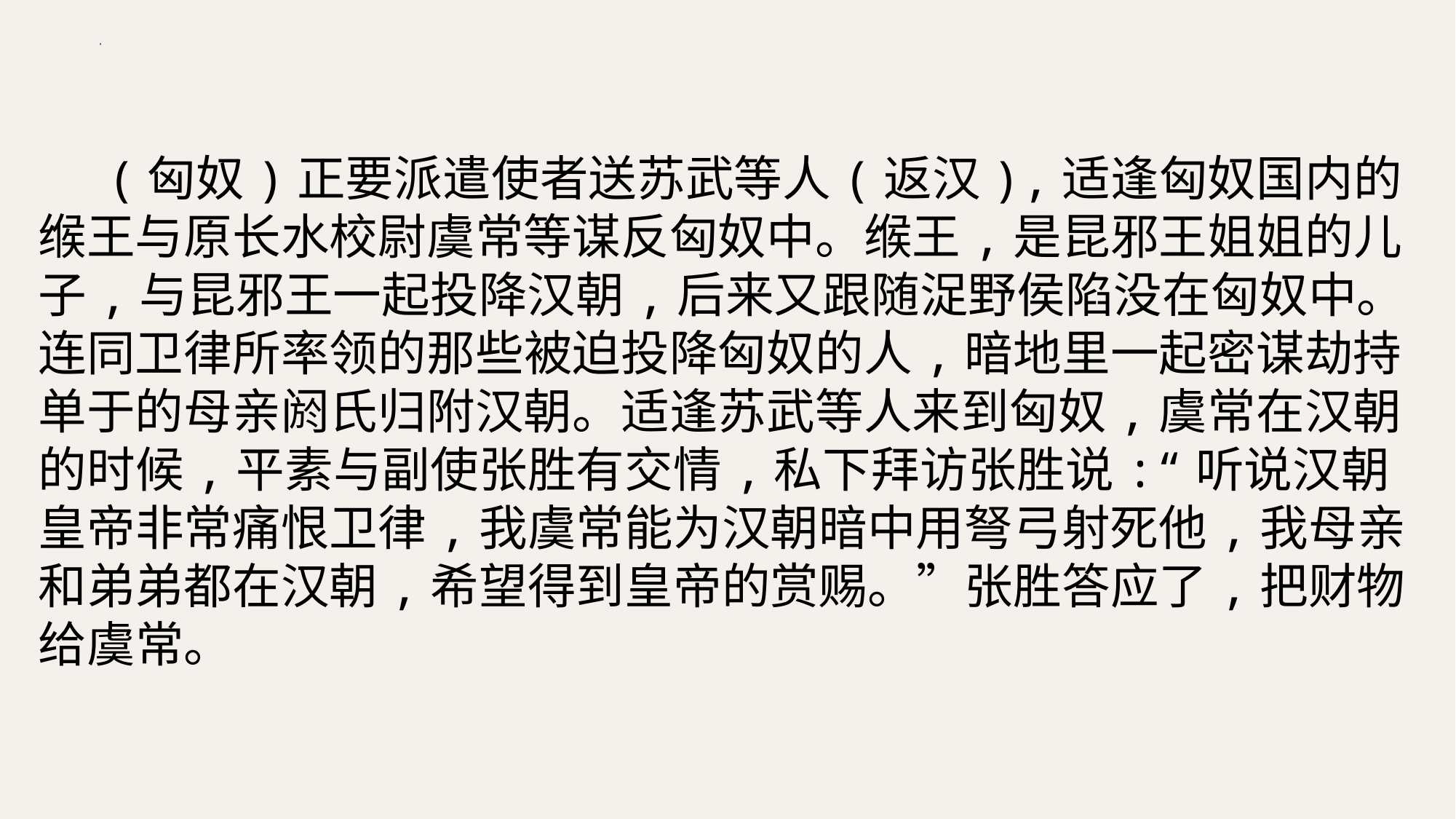

(匈奴)正要派遣使者送苏武等人(返汉),适逢匈奴国内的缑王与原长水校尉虞常等谋反匈奴中。缑王,是昆邪王姐姐的儿子,与昆邪王一起投降汉朝,后来又跟随浞野侯陷没在匈奴中。连同卫律所率领的那些被迫投降匈奴的人,暗地里一起密谋劫持单于的母亲阏氏归附汉朝。适逢苏武等人来到匈奴,虞常在汉朝的时候,平素与副使张胜有交情,私下拜访张胜说:“听说汉朝皇帝非常痛恨卫律,我虞常能为汉朝暗中用弩弓射死他,我母亲和弟弟都在汉朝,希望得到皇帝的赏赐。”张胜答应了,把财物给虞常。